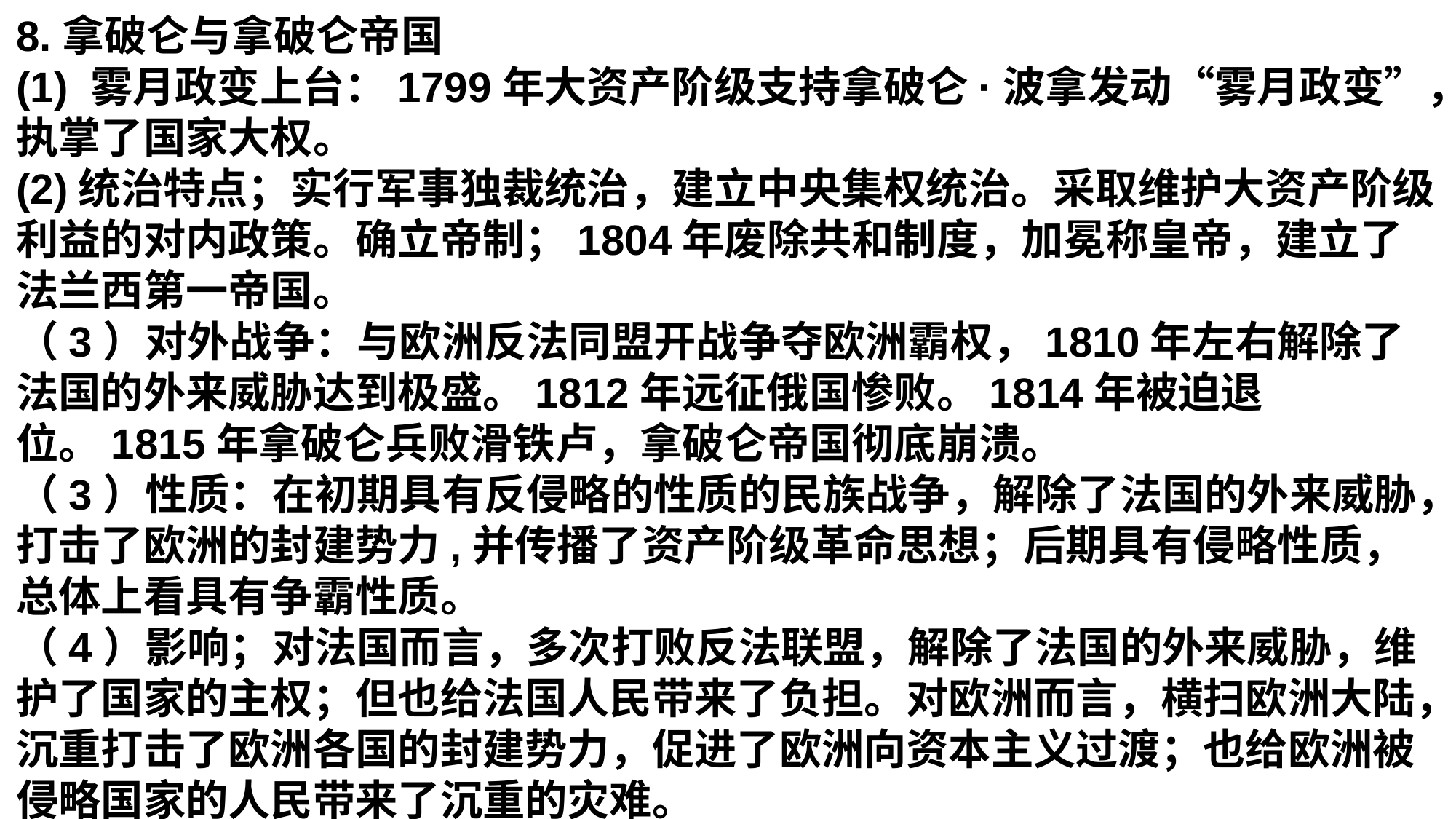

8.拿破仑与拿破仑帝国
(1) 雾月政变上台：1799年大资产阶级支持拿破仑·波拿发动“雾月政变”，执掌了国家大权。
(2)统治特点；实行军事独裁统治，建立中央集权统治。采取维护大资产阶级利益的对内政策。确立帝制；1804年废除共和制度，加冕称皇帝，建立了法兰西第一帝国。
（3）对外战争：与欧洲反法同盟开战争夺欧洲霸权，1810年左右解除了法国的外来威胁达到极盛。1812年远征俄国惨败。1814年被迫退位。1815年拿破仑兵败滑铁卢，拿破仑帝国彻底崩溃。
（3）性质：在初期具有反侵略的性质的民族战争，解除了法国的外来威胁，打击了欧洲的封建势力,并传播了资产阶级革命思想；后期具有侵略性质，总体上看具有争霸性质。
（4）影响；对法国而言，多次打败反法联盟，解除了法国的外来威胁，维护了国家的主权；但也给法国人民带来了负担。对欧洲而言，横扫欧洲大陆，沉重打击了欧洲各国的封建势力，促进了欧洲向资本主义过渡；也给欧洲被侵略国家的人民带来了沉重的灾难。